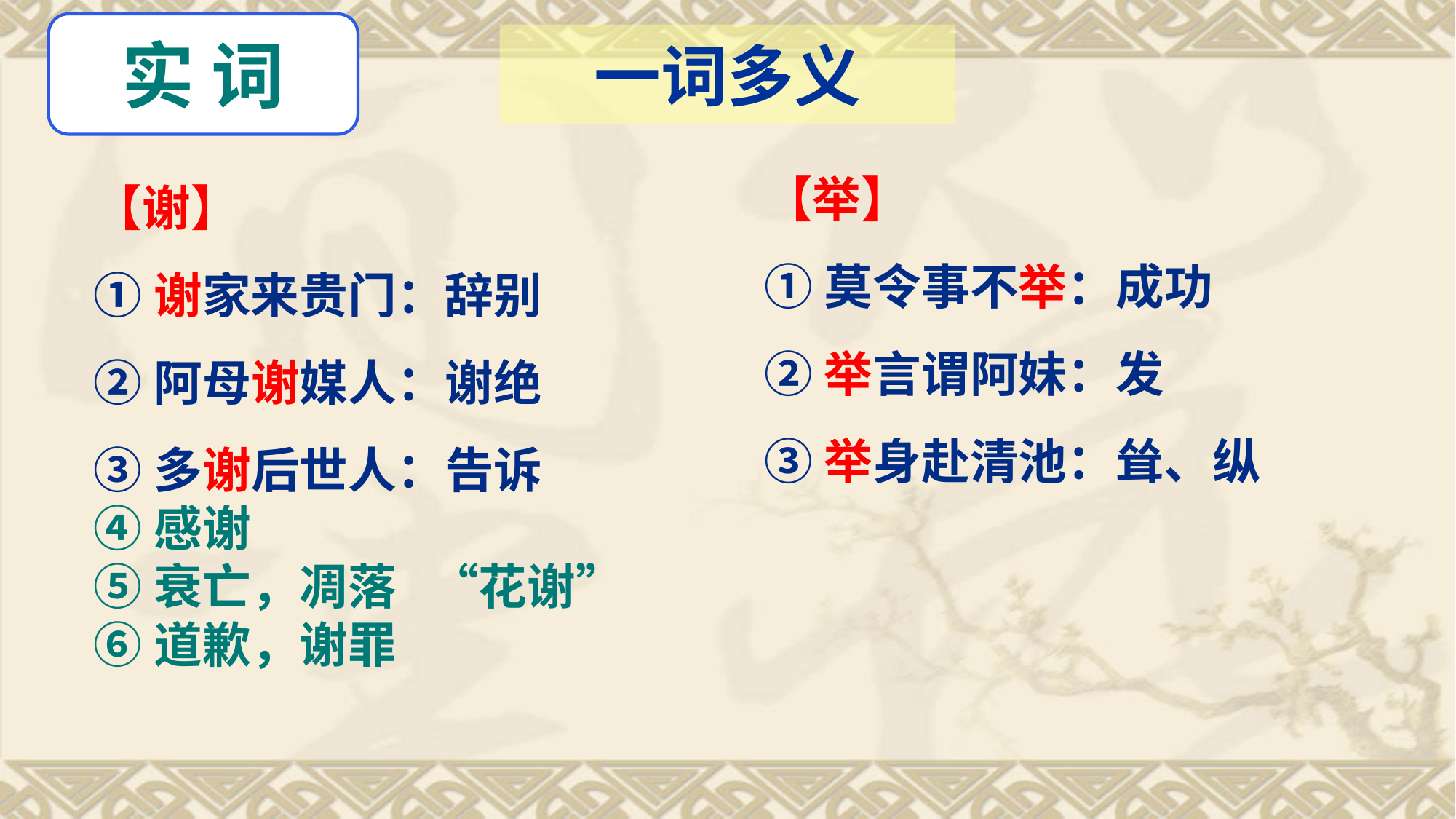

实 词
一词多义
【举】
①莫令事不举：成功
②举言谓阿妹：发
③举身赴清池：耸、纵

【谢】
①谢家来贵门：辞别
②阿母谢媒人：谢绝
③多谢后世人：告诉
④感谢
⑤衰亡，凋落   “花谢”
⑥道歉，谢罪